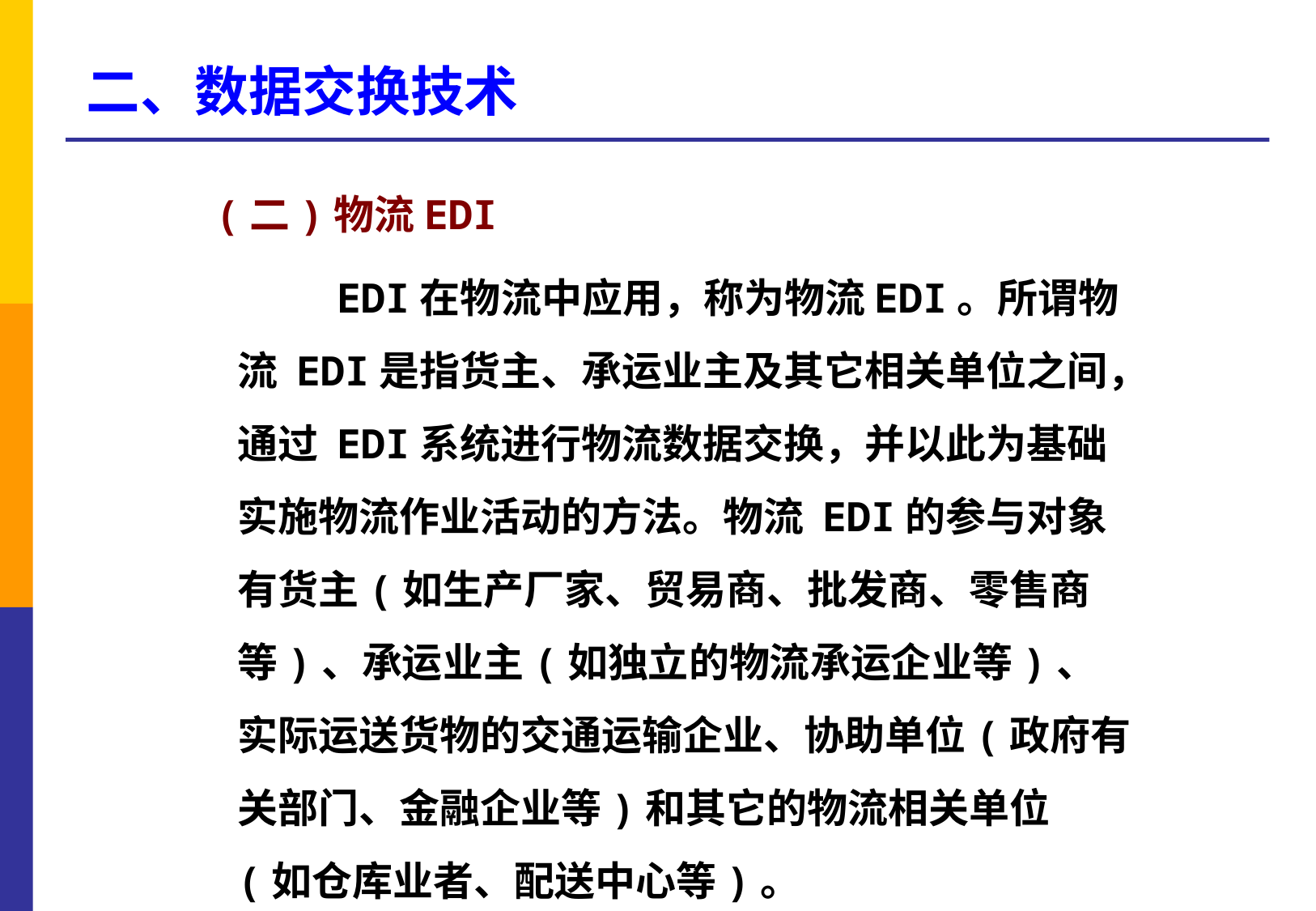

# 二、数据交换技术
 (二)物流EDI
      EDI在物流中应用，称为物流EDI。所谓物流 EDI是指货主、承运业主及其它相关单位之间，通过 EDI系统进行物流数据交换，并以此为基础实施物流作业活动的方法。物流 EDI的参与对象有货主(如生产厂家、贸易商、批发商、零售商等)、承运业主(如独立的物流承运企业等)、实际运送货物的交通运输企业、协助单位(政府有关部门、金融企业等)和其它的物流相关单位(如仓库业者、配送中心等)。